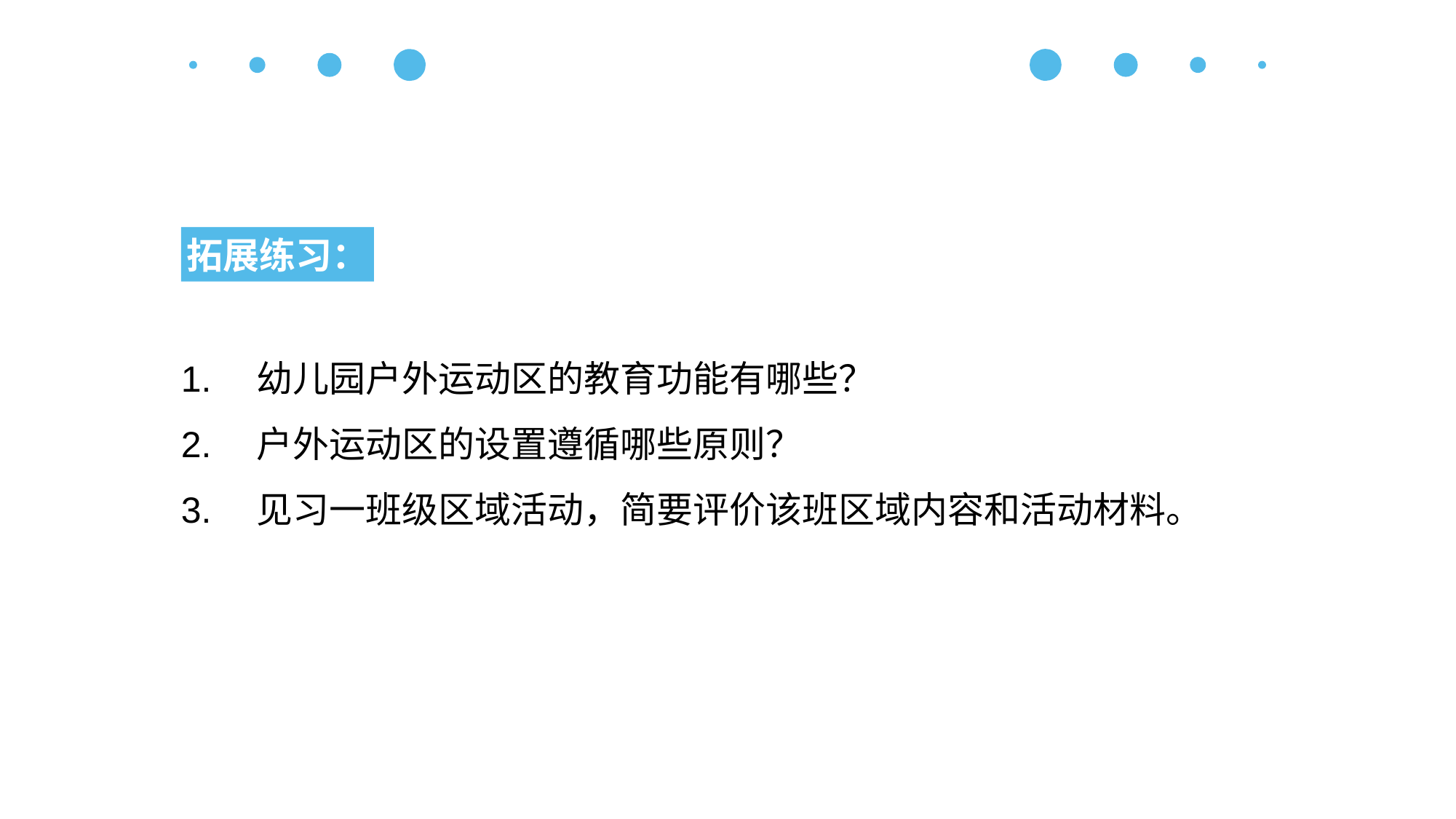

拓展练习：
1.　幼儿园户外运动区的教育功能有哪些？
2.　户外运动区的设置遵循哪些原则？
3.　见习一班级区域活动，简要评价该班区域内容和活动材料。